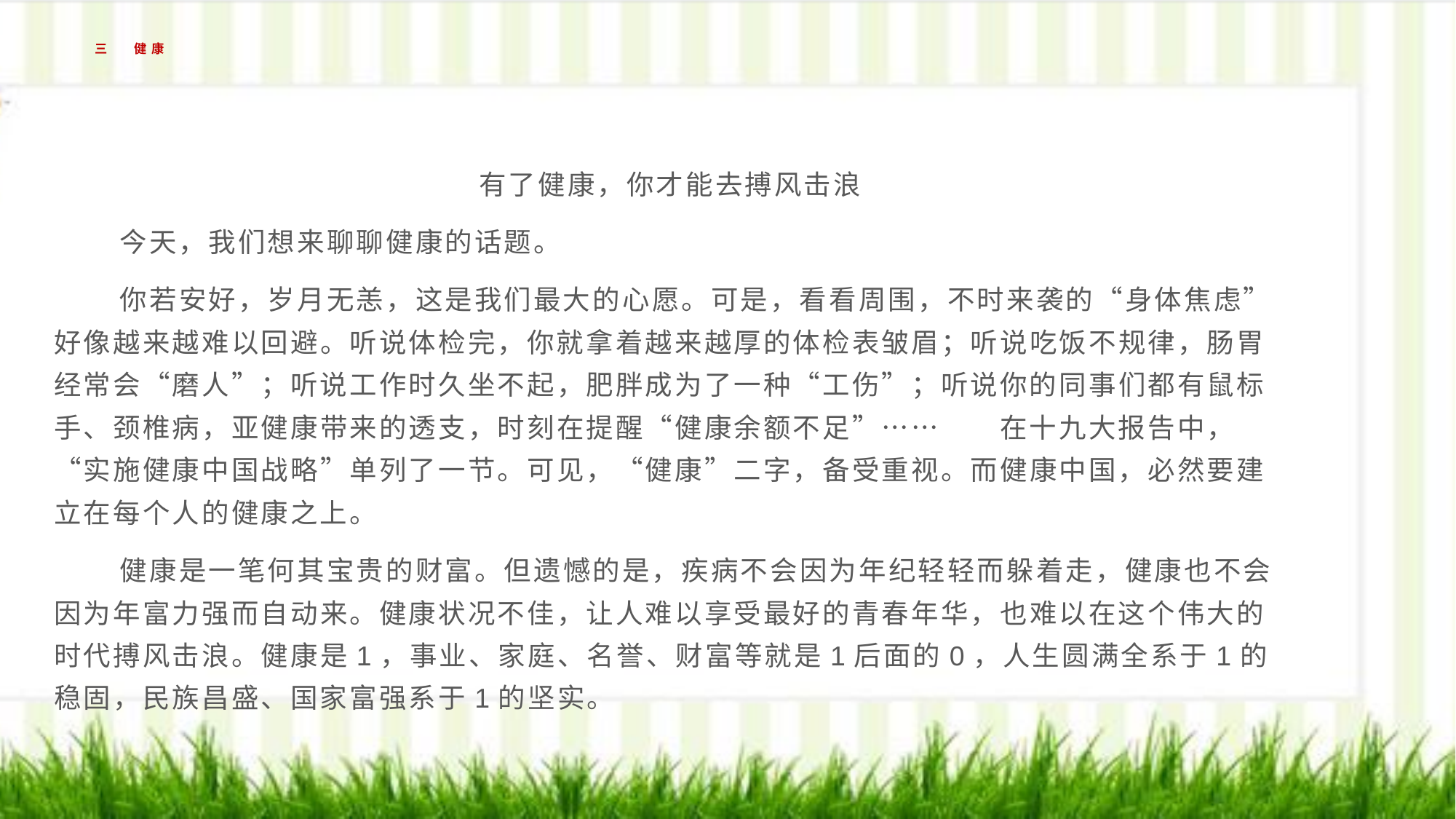

# 三   健康

有了健康，你才能去搏风击浪
       今天，我们想来聊聊健康的话题。
       你若安好，岁月无恙，这是我们最大的心愿。可是，看看周围，不时来袭的“身体焦虑”好像越来越难以回避。听说体检完，你就拿着越来越厚的体检表皱眉；听说吃饭不规律，肠胃经常会“磨人”；听说工作时久坐不起，肥胖成为了一种“工伤”；听说你的同事们都有鼠标手、颈椎病，亚健康带来的透支，时刻在提醒“健康余额不足”……　　在十九大报告中，“实施健康中国战略”单列了一节。可见，“健康”二字，备受重视。而健康中国，必然要建立在每个人的健康之上。
       健康是一笔何其宝贵的财富。但遗憾的是，疾病不会因为年纪轻轻而躲着走，健康也不会因为年富力强而自动来。健康状况不佳，让人难以享受最好的青春年华，也难以在这个伟大的时代搏风击浪。健康是1，事业、家庭、名誉、财富等就是1后面的0，人生圆满全系于1的稳固，民族昌盛、国家富强系于1的坚实。